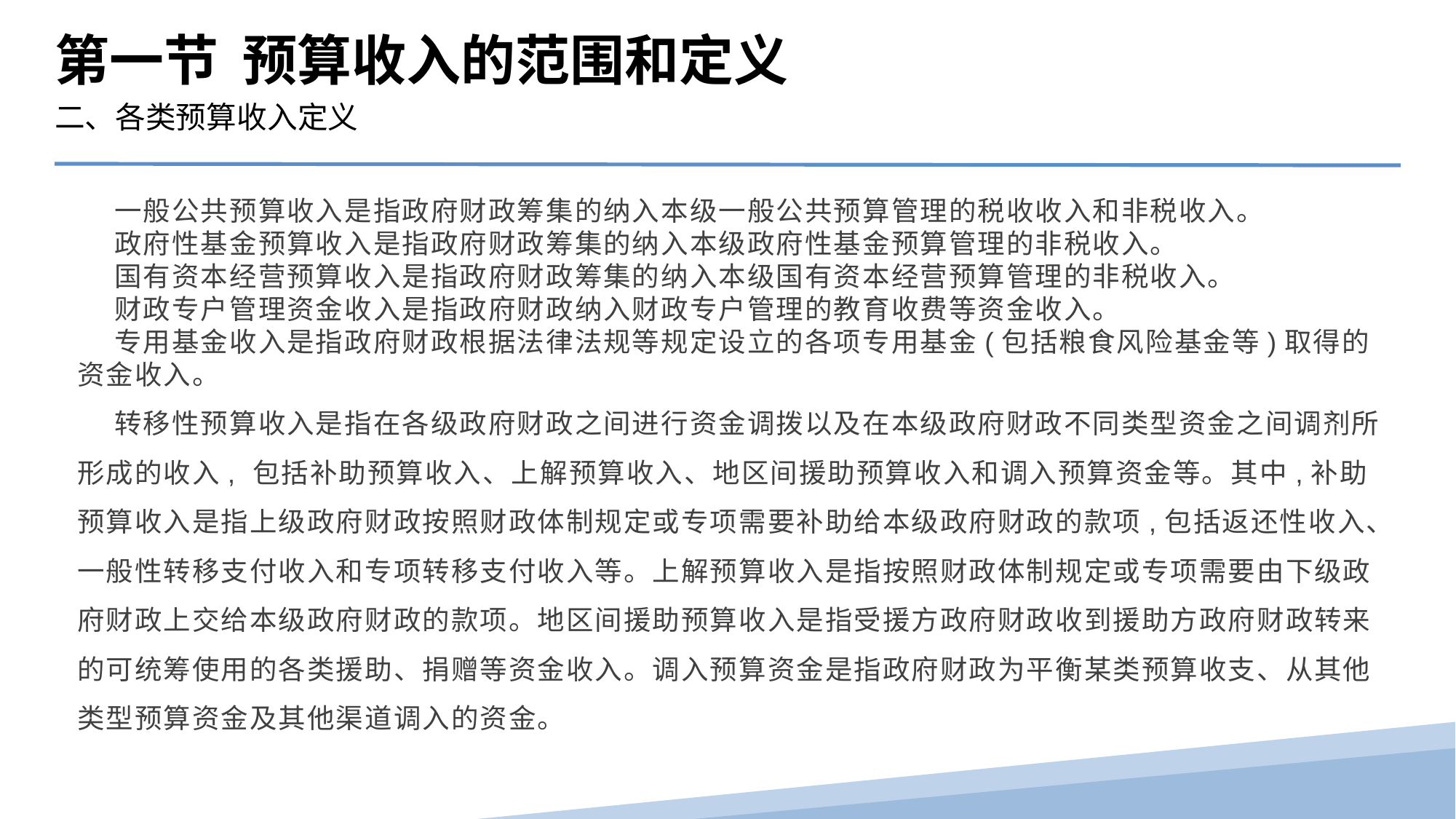

第一节  预算收入的范围和定义
二、各类预算收入定义
    一般公共预算收入是指政府财政筹集的纳入本级一般公共预算管理的税收收入和非税收入。
    政府性基金预算收入是指政府财政筹集的纳入本级政府性基金预算管理的非税收入。
    国有资本经营预算收入是指政府财政筹集的纳入本级国有资本经营预算管理的非税收入。
    财政专户管理资金收入是指政府财政纳入财政专户管理的教育收费等资金收入。
    专用基金收入是指政府财政根据法律法规等规定设立的各项专用基金(包括粮食风险基金等)取得的资金收入。
    转移性预算收入是指在各级政府财政之间进行资金调拨以及在本级政府财政不同类型资金之间调剂所形成的收入, 包括补助预算收入、上解预算收入、地区间援助预算收入和调入预算资金等。其中,补助预算收入是指上级政府财政按照财政体制规定或专项需要补助给本级政府财政的款项,包括返还性收入、一般性转移支付收入和专项转移支付收入等。上解预算收入是指按照财政体制规定或专项需要由下级政府财政上交给本级政府财政的款项。地区间援助预算收入是指受援方政府财政收到援助方政府财政转来的可统筹使用的各类援助、捐赠等资金收入。调入预算资金是指政府财政为平衡某类预算收支、从其他类型预算资金及其他渠道调入的资金。